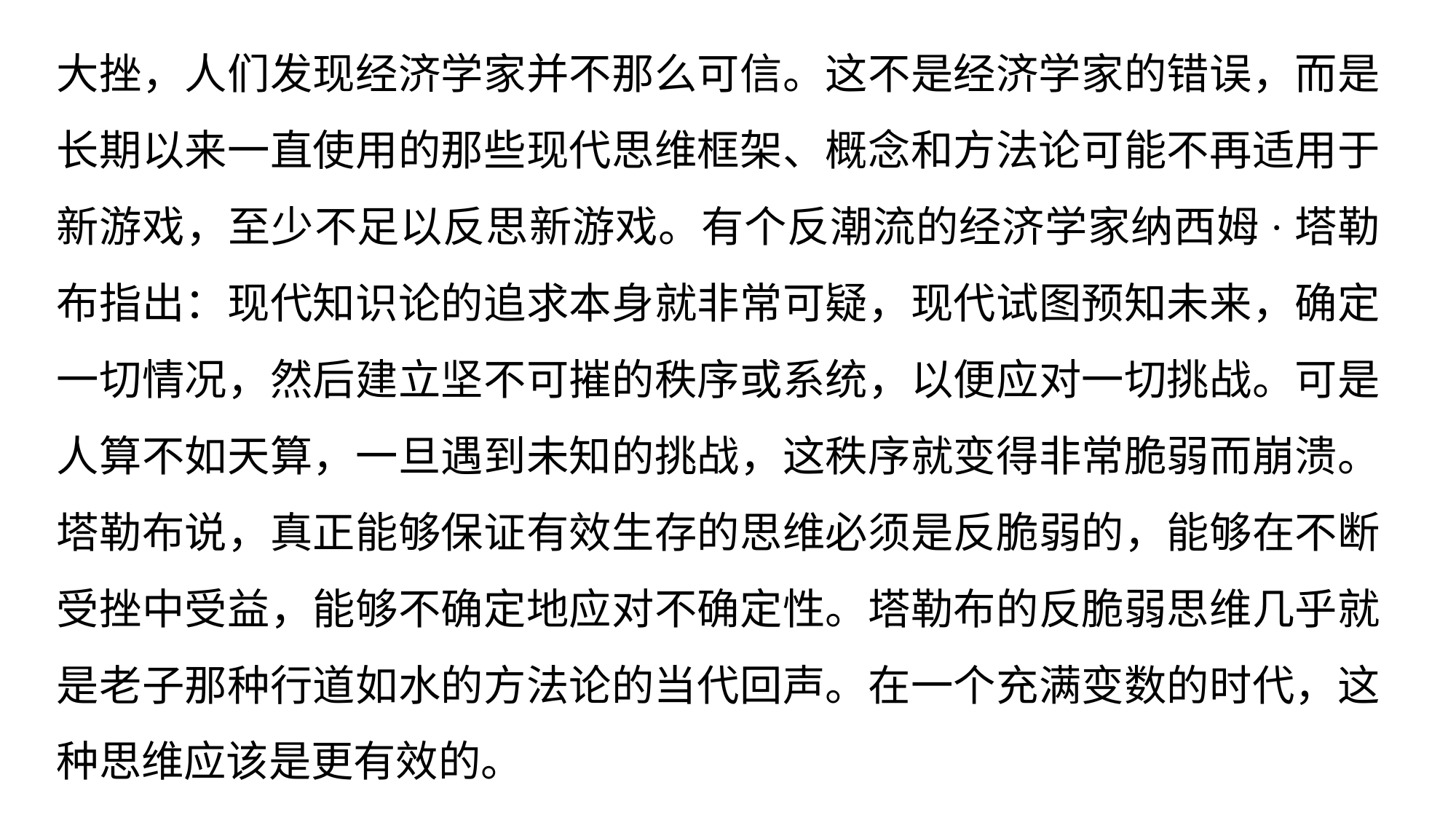

大挫，人们发现经济学家并不那么可信。这不是经济学家的错误，而是长期以来一直使用的那些现代思维框架、概念和方法论可能不再适用于新游戏，至少不足以反思新游戏。有个反潮流的经济学家纳西姆·塔勒布指出：现代知识论的追求本身就非常可疑，现代试图预知未来，确定一切情况，然后建立坚不可摧的秩序或系统，以便应对一切挑战。可是人算不如天算，一旦遇到未知的挑战，这秩序就变得非常脆弱而崩溃。塔勒布说，真正能够保证有效生存的思维必须是反脆弱的，能够在不断受挫中受益，能够不确定地应对不确定性。塔勒布的反脆弱思维几乎就是老子那种行道如水的方法论的当代回声。在一个充满变数的时代，这种思维应该是更有效的。